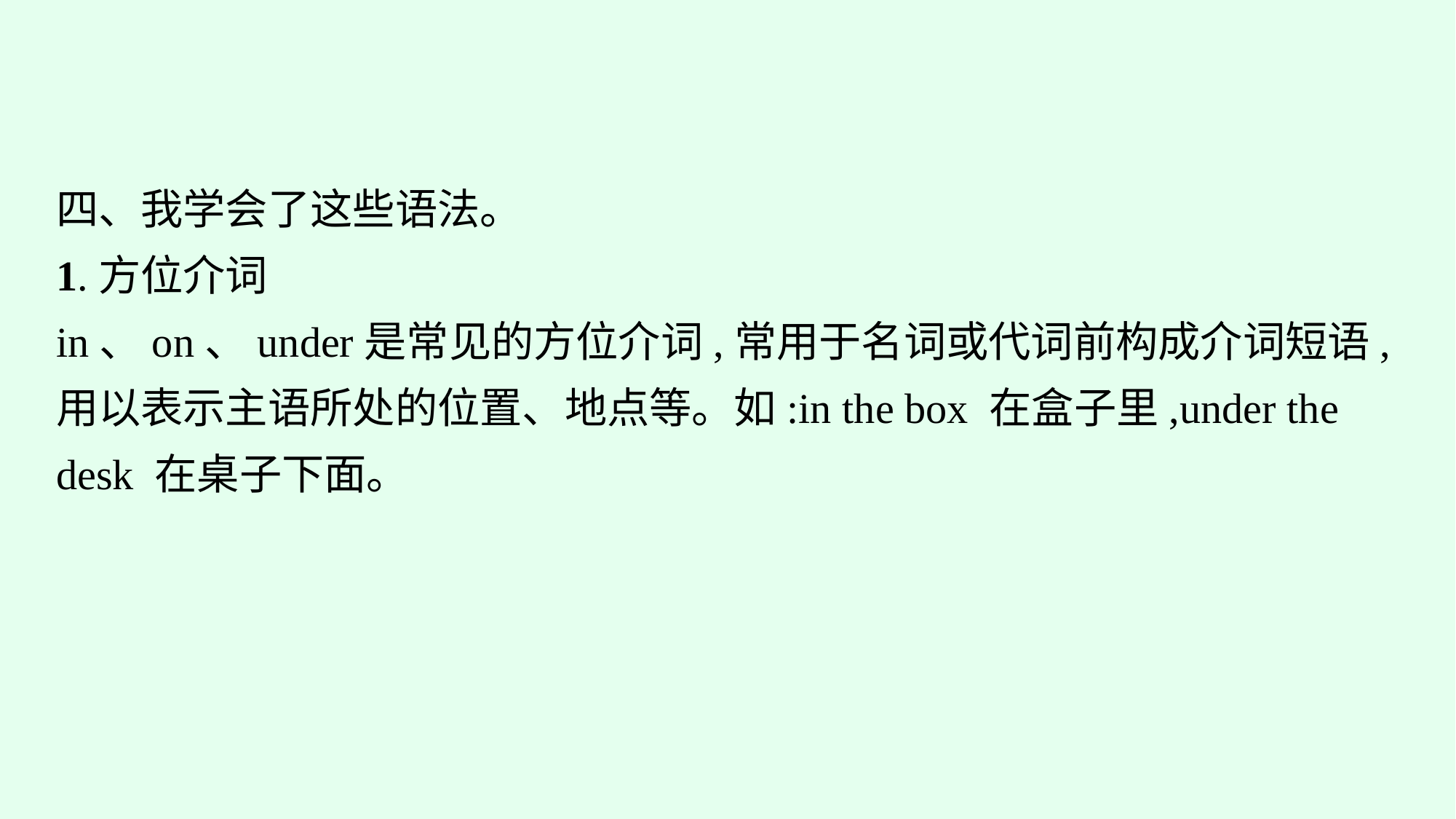

四、我学会了这些语法。
1.方位介词
in、on、under是常见的方位介词,常用于名词或代词前构成介词短语,用以表示主语所处的位置、地点等。如:in the box 在盒子里,under the desk 在桌子下面。